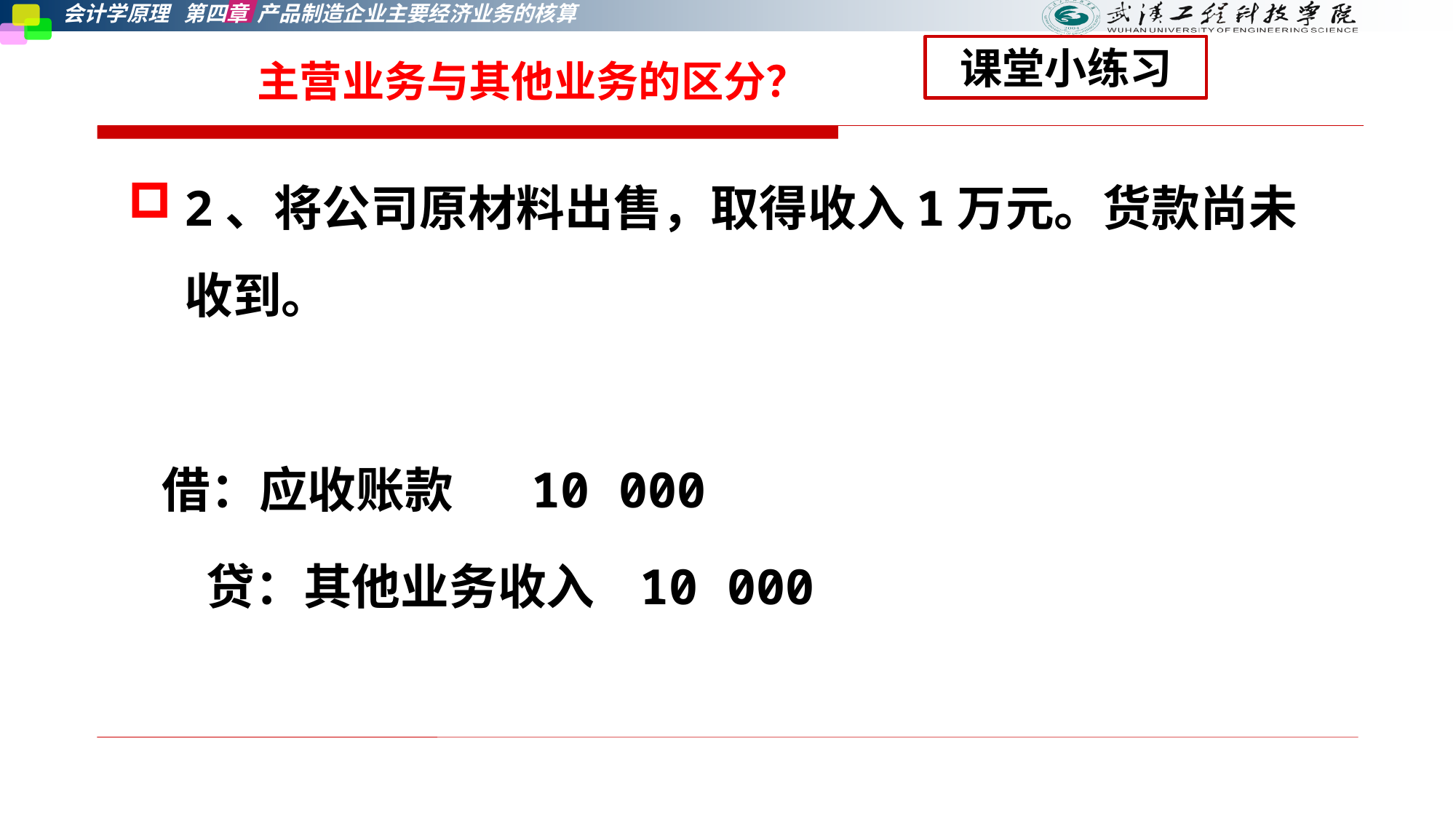

课堂小练习
# 主营业务与其他业务的区分？
2、将公司原材料出售，取得收入1万元。货款尚未收到。

  借：应收账款      10 000
      贷：其他业务收入   10 000